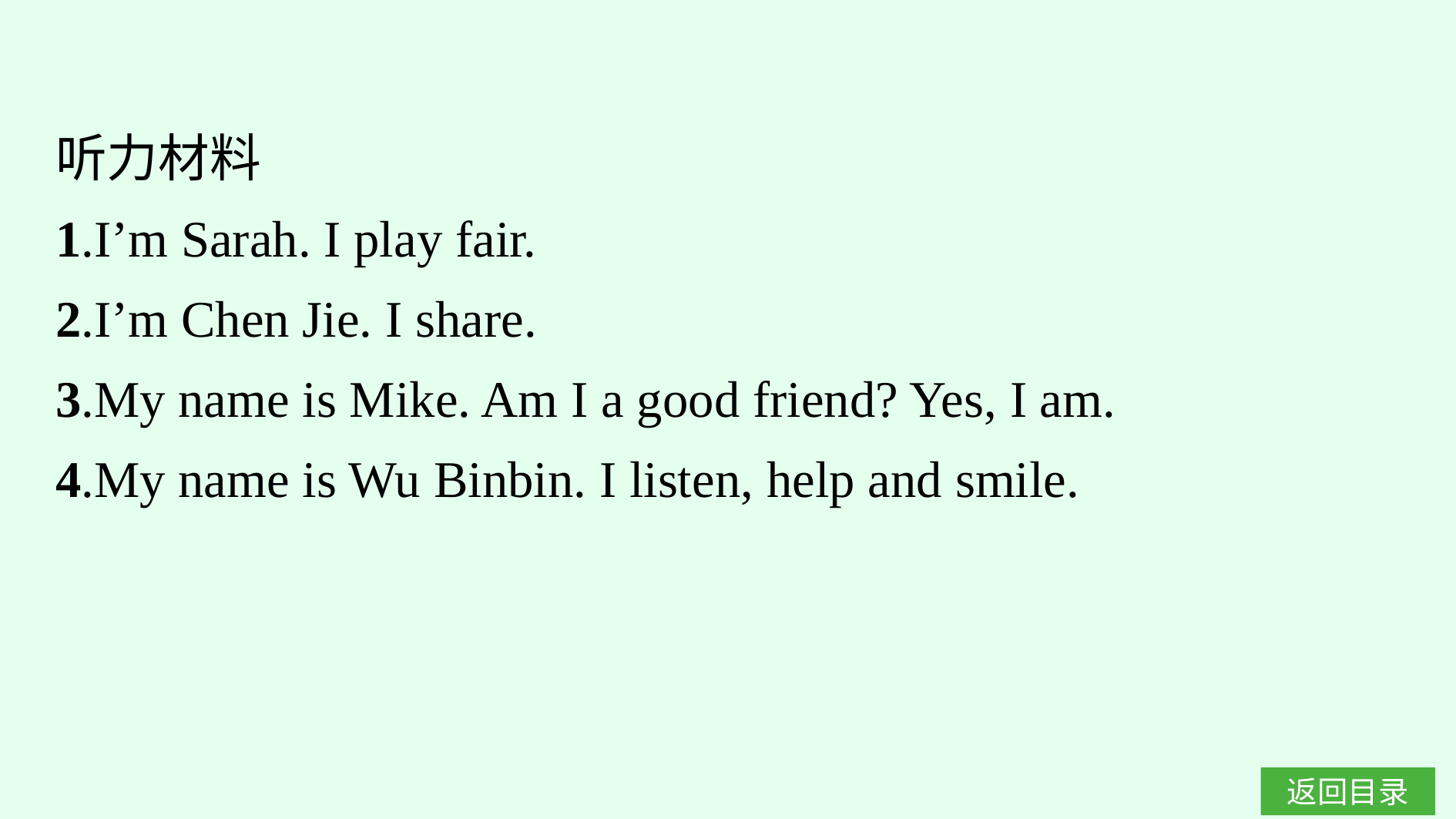

听力材料
1.I’m Sarah. I play fair.
2.I’m Chen Jie. I share.
3.My name is Mike. Am I a good friend? Yes, I am.
4.My name is Wu Binbin. I listen, help and smile.